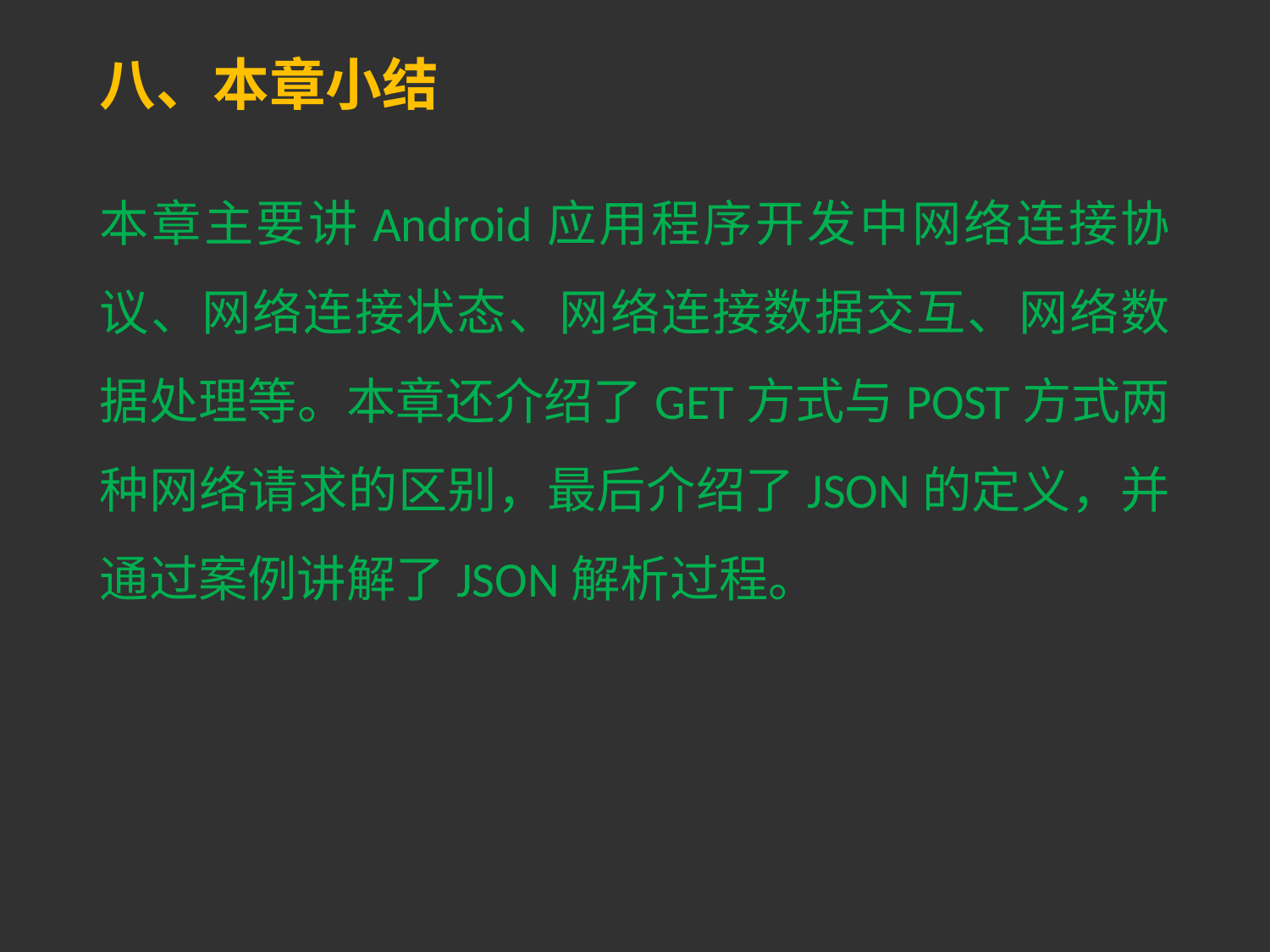

# 八、本章小结
本章主要讲Android应用程序开发中网络连接协议、网络连接状态、网络连接数据交互、网络数据处理等。本章还介绍了GET方式与POST方式两种网络请求的区别，最后介绍了JSON的定义，并通过案例讲解了JSON解析过程。